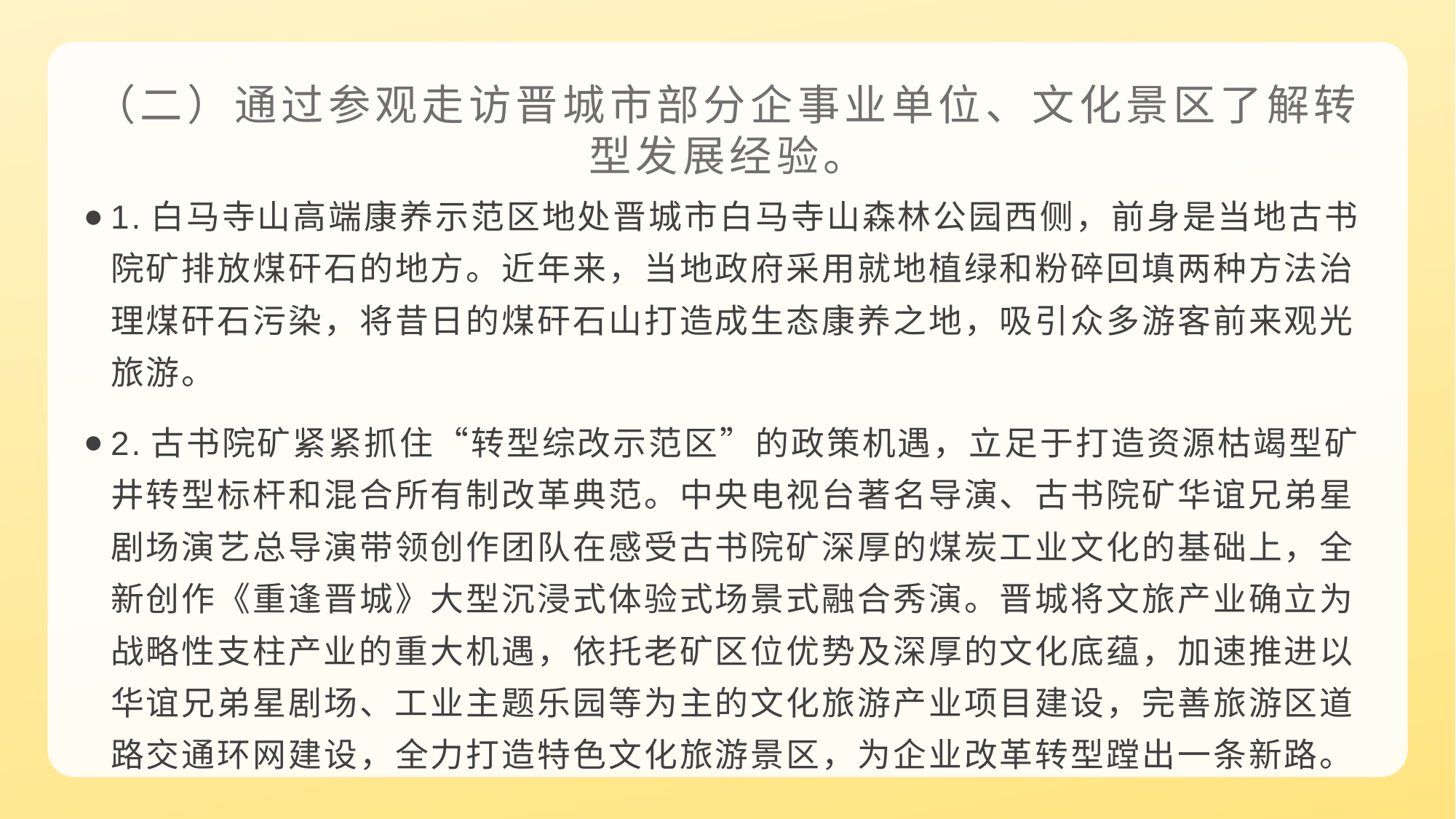

（二）通过参观走访晋城市部分企事业单位、文化景区了解转型发展经验。
1.白马寺山高端康养示范区地处晋城市白马寺山森林公园西侧，前身是当地古书院矿排放煤矸石的地方。近年来，当地政府采用就地植绿和粉碎回填两种方法治理煤矸石污染，将昔日的煤矸石山打造成生态康养之地，吸引众多游客前来观光旅游。
2.古书院矿紧紧抓住“转型综改示范区”的政策机遇，立足于打造资源枯竭型矿井转型标杆和混合所有制改革典范。中央电视台著名导演、古书院矿华谊兄弟星剧场演艺总导演带领创作团队在感受古书院矿深厚的煤炭工业文化的基础上，全新创作《重逢晋城》大型沉浸式体验式场景式融合秀演。晋城将文旅产业确立为战略性支柱产业的重大机遇，依托老矿区位优势及深厚的文化底蕴，加速推进以华谊兄弟星剧场、工业主题乐园等为主的文化旅游产业项目建设，完善旅游区道路交通环网建设，全力打造特色文化旅游景区，为企业改革转型蹚出一条新路。